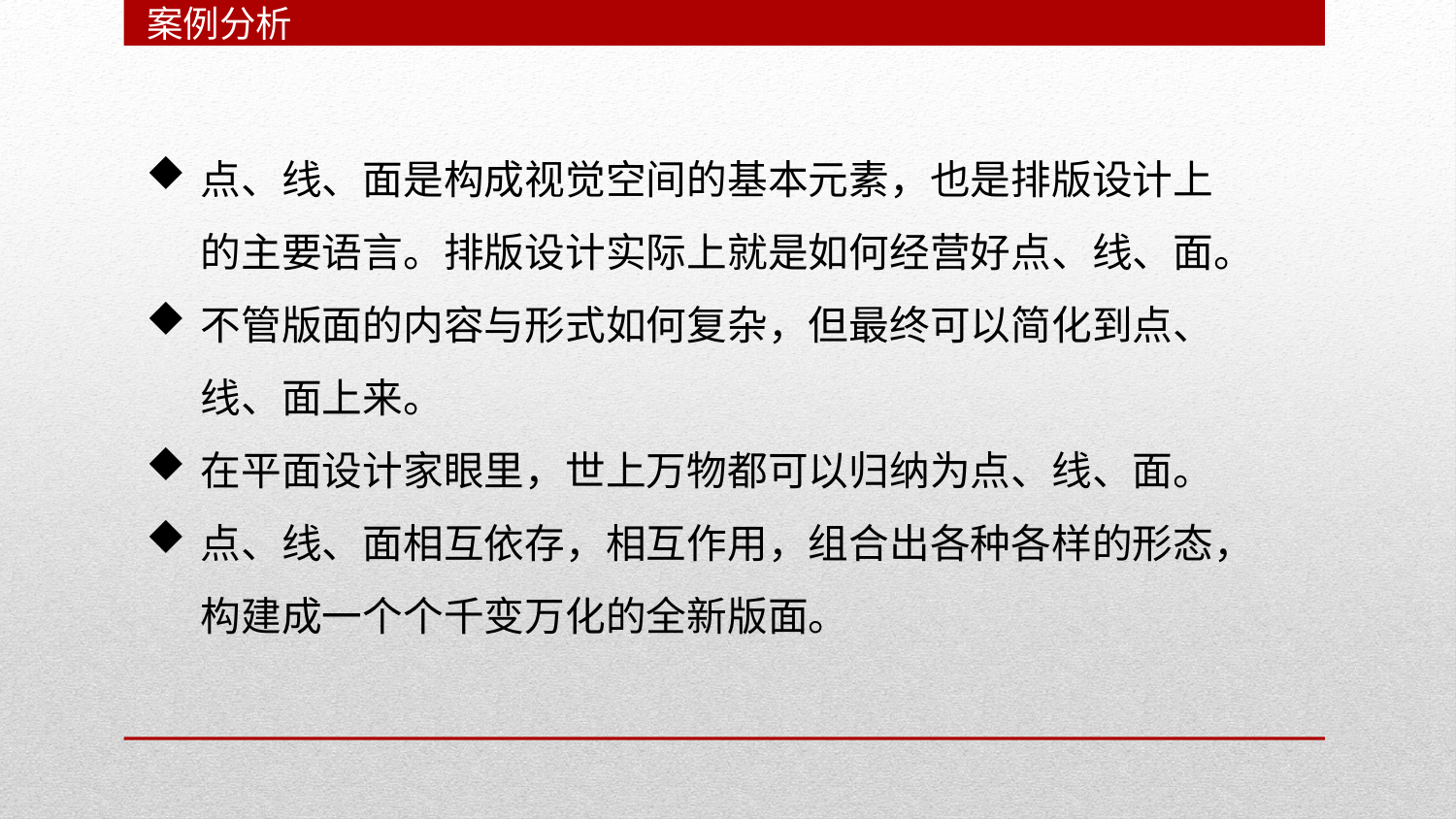

案例分析
点、线、面是构成视觉空间的基本元素，也是排版设计上的主要语言。排版设计实际上就是如何经营好点、线、面。
不管版面的内容与形式如何复杂，但最终可以简化到点、线、面上来。
在平面设计家眼里，世上万物都可以归纳为点、线、面。
点、线、面相互依存，相互作用，组合出各种各样的形态，构建成一个个千变万化的全新版面。